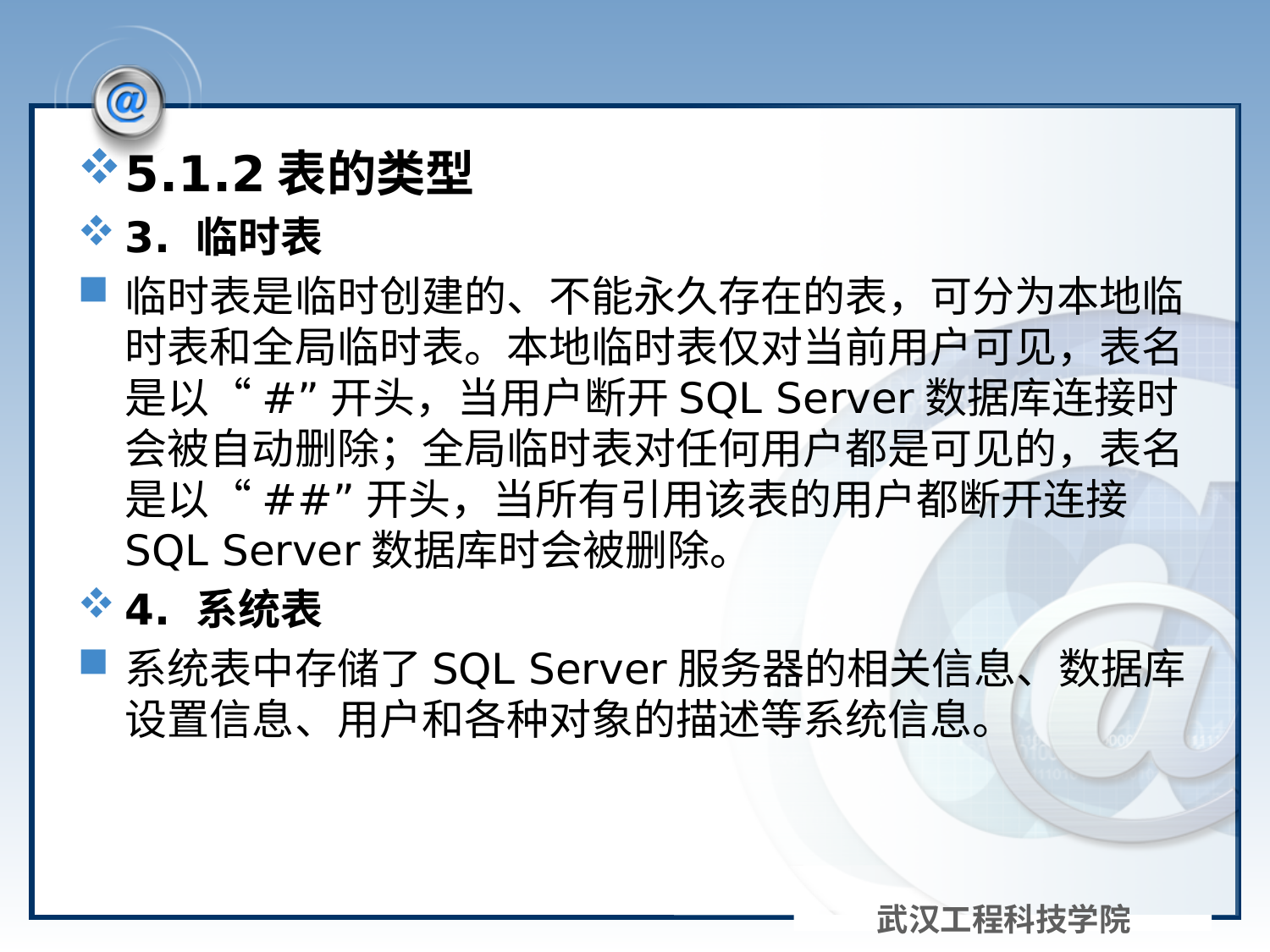

#
5.1.2表的类型
3. 临时表
临时表是临时创建的、不能永久存在的表，可分为本地临时表和全局临时表。本地临时表仅对当前用户可见，表名是以“#”开头，当用户断开SQL Server数据库连接时会被自动删除；全局临时表对任何用户都是可见的，表名是以“##”开头，当所有引用该表的用户都断开连接SQL Server数据库时会被删除。
4. 系统表
系统表中存储了SQL Server服务器的相关信息、数据库设置信息、用户和各种对象的描述等系统信息。
武汉工程科技学院